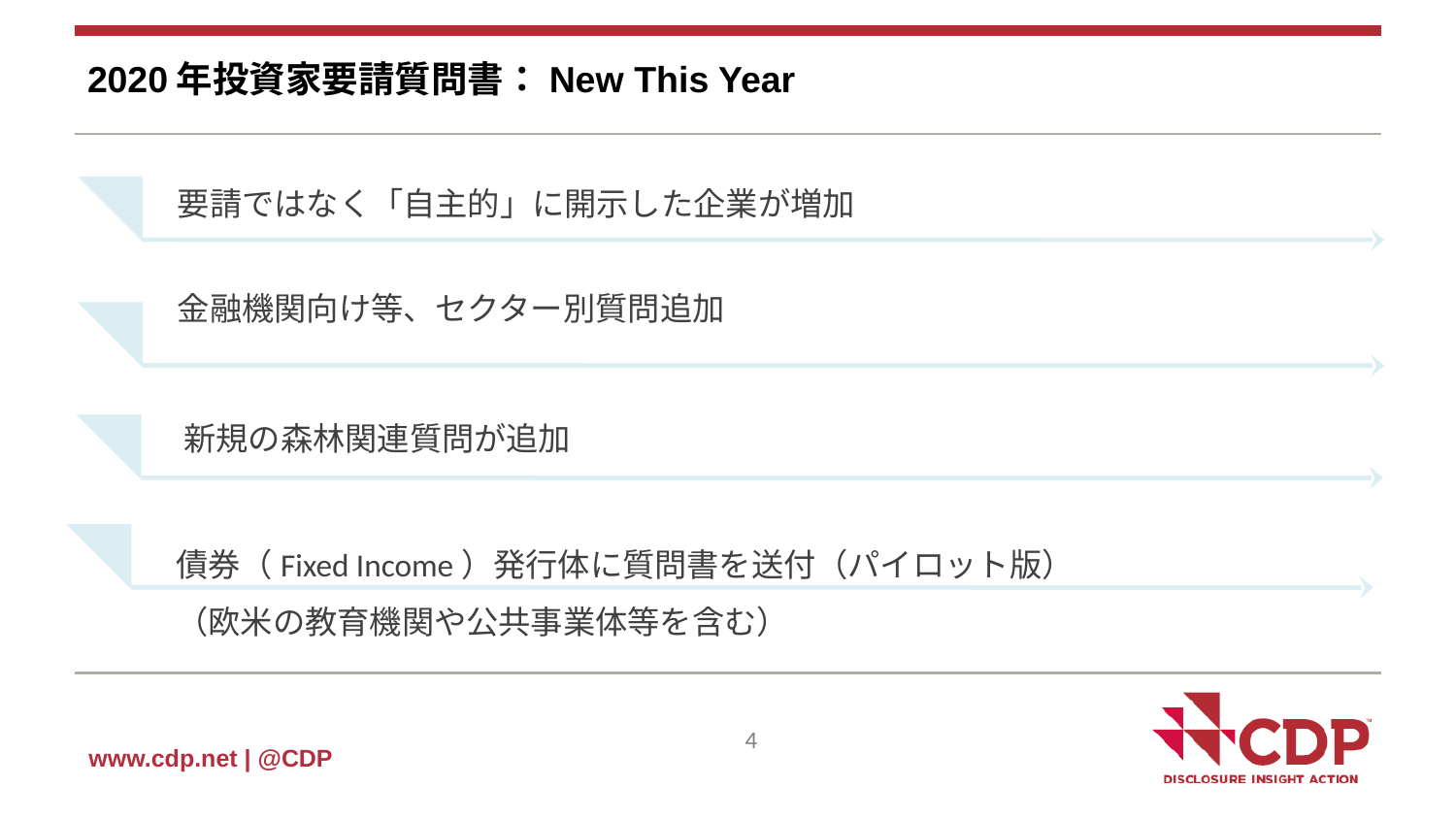

# 2020年投資家要請質問書：New This Year
要請ではなく「自主的」に開示した企業が増加

金融機関向け等、セクター別質問追加

新規の森林関連質問が追加

債券（Fixed Income）発行体に質問書を送付（パイロット版）
（欧米の教育機関や公共事業体等を含む）

4